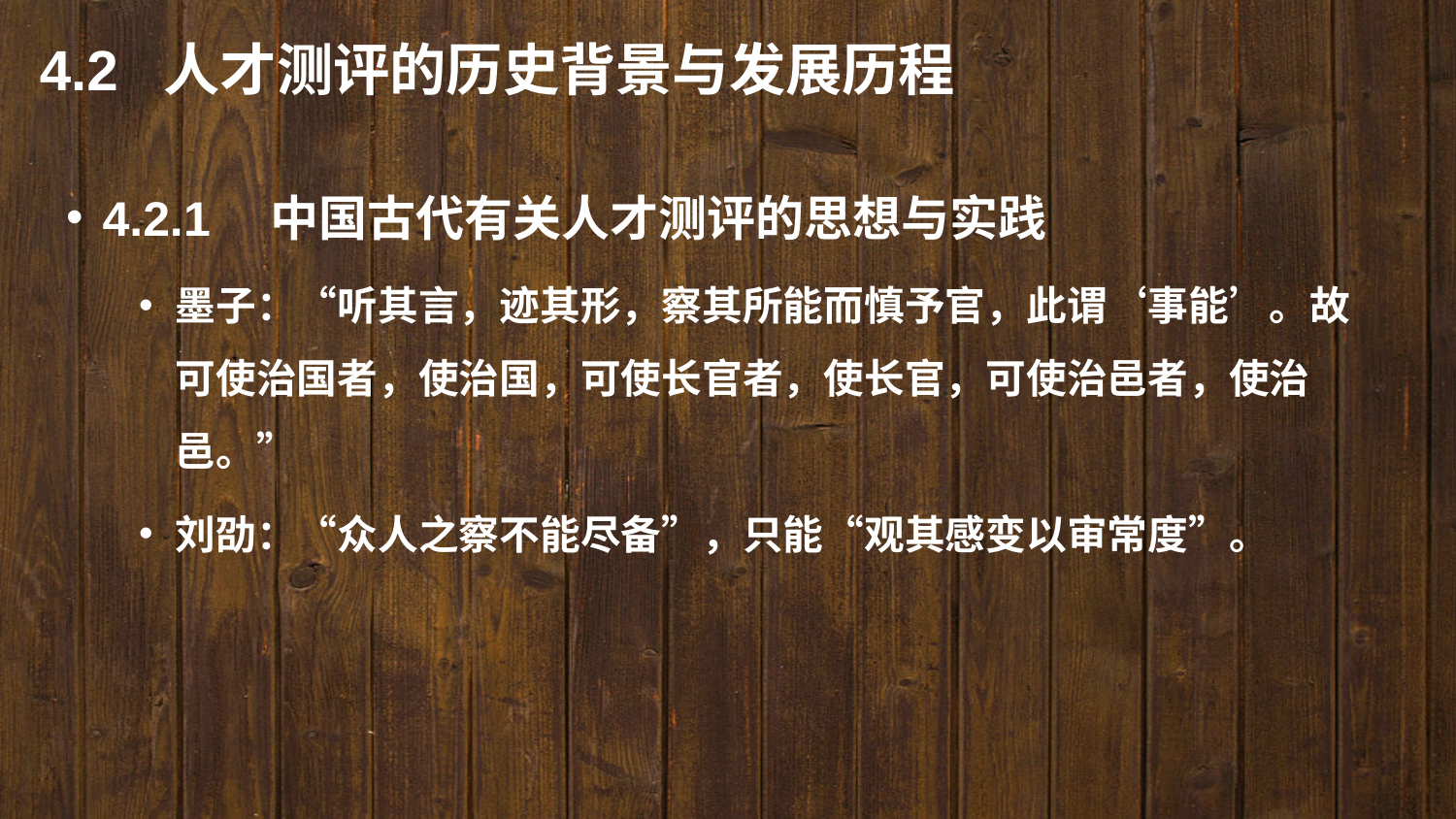

4.2  人才测评的历史背景与发展历程
4.2.1　中国古代有关人才测评的思想与实践
墨子：“听其言，迹其形，察其所能而慎予官，此谓‘事能’。故可使治国者，使治国，可使长官者，使长官，可使治邑者，使治邑。”
刘劭：“众人之察不能尽备”，只能“观其感变以审常度”。